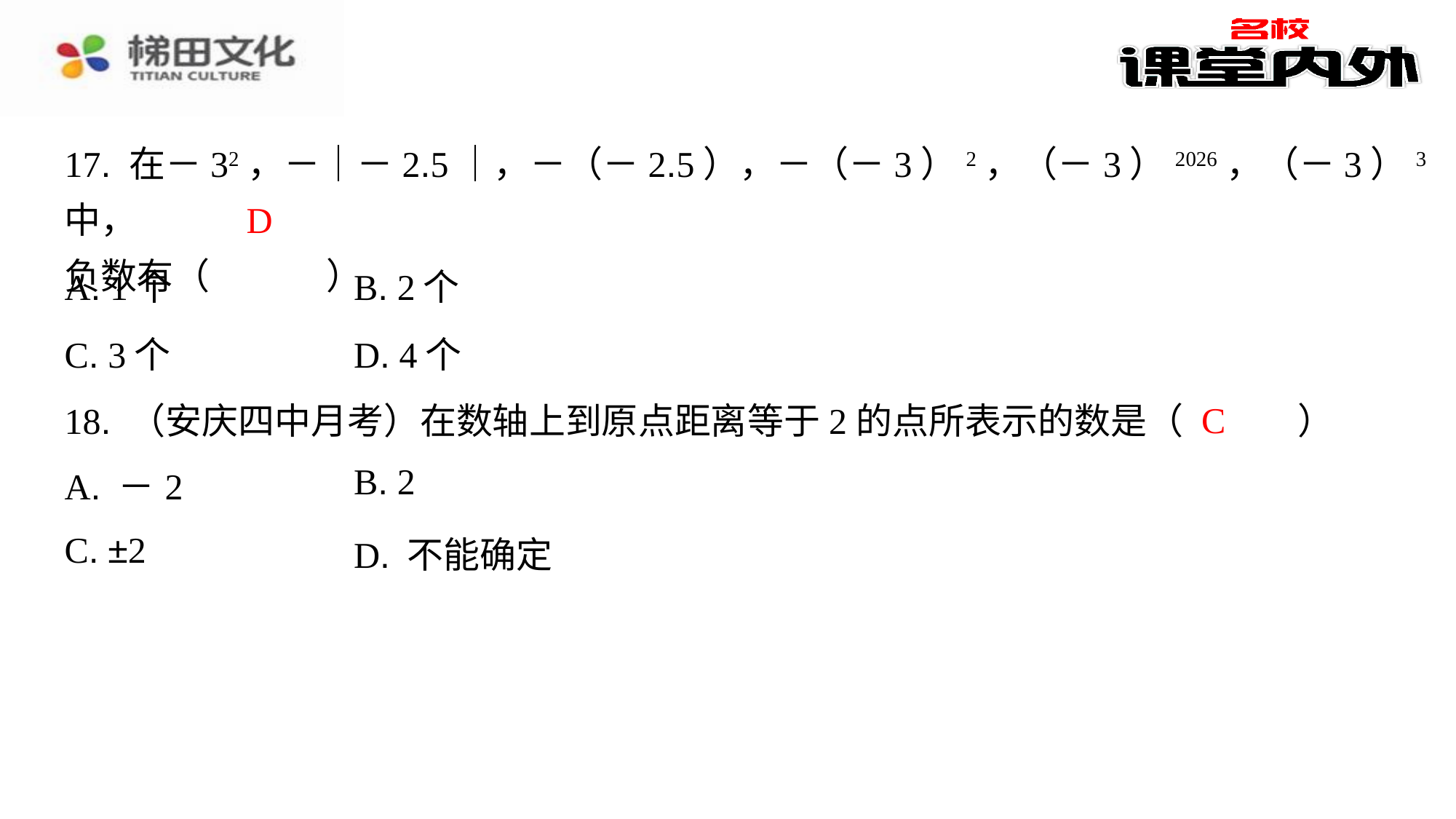

17. 在－32，－｜－2.5｜，－（－2.5），－（－3）2，（－3）2026，（－3）3中，
负数有（　D　）
D
| A. 1个 | B. 2个 |
| --- | --- |
| C. 3个 | D. 4个 |
C
18. （安庆四中月考）在数轴上到原点距离等于2的点所表示的数是（　C　）
| A. －2 | B. 2 |
| --- | --- |
| C. ±2 | D. 不能确定 |